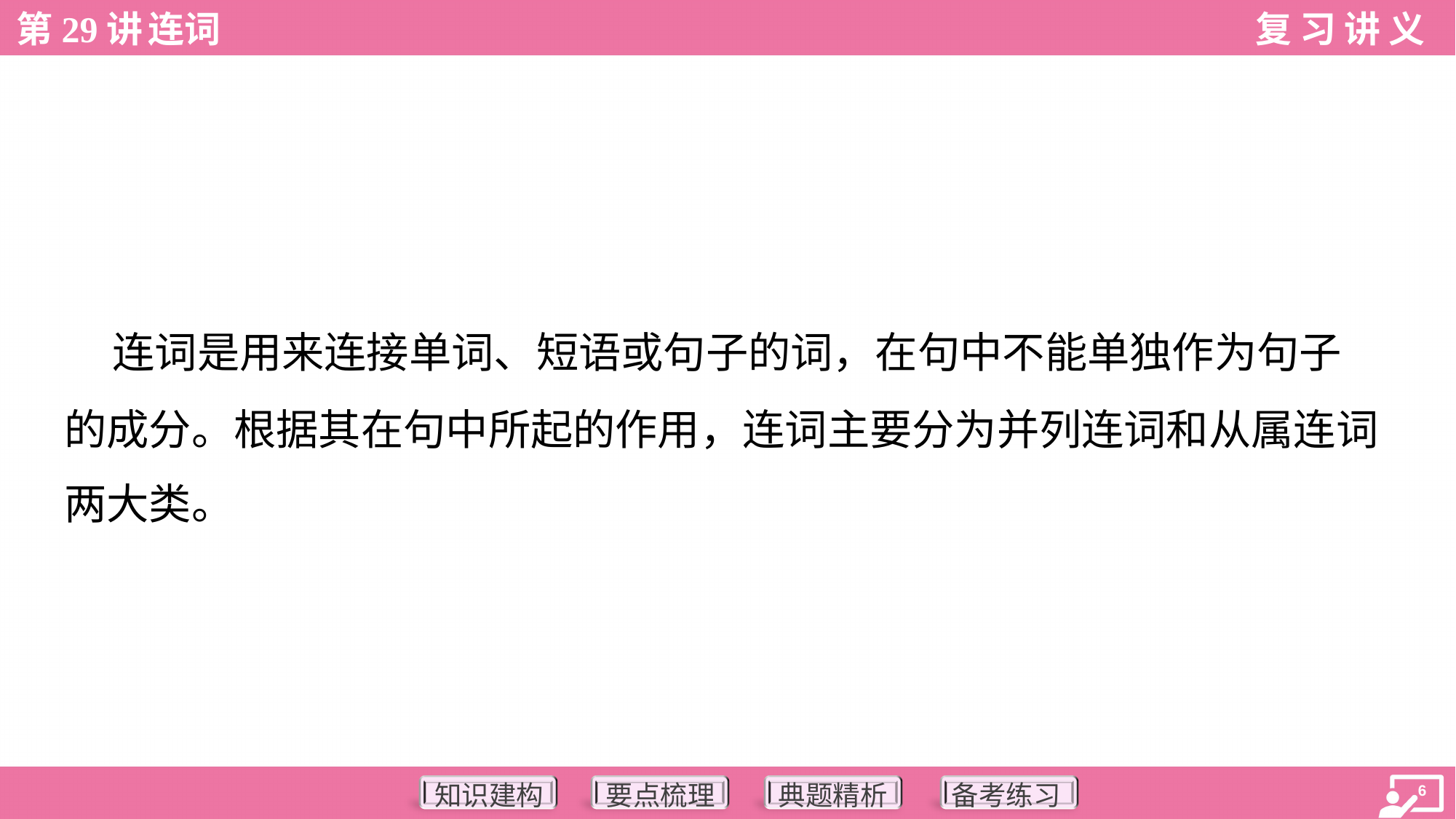

连词是用来连接单词、短语或句子的词，在句中不能单独作为句子
的成分。根据其在句中所起的作用，连词主要分为并列连词和从属连词
两大类。